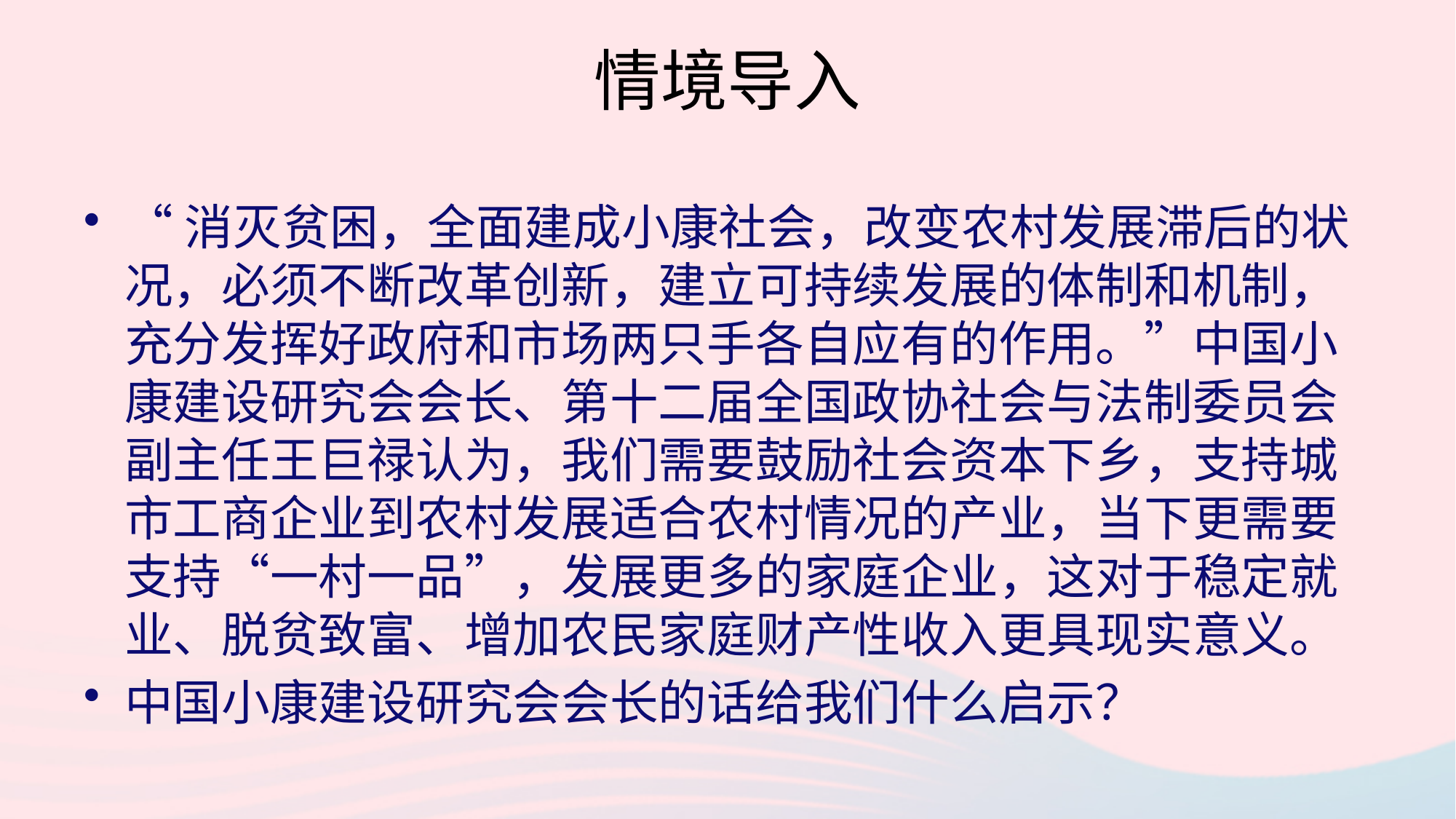

# 情境导入
“消灭贫困，全面建成小康社会，改变农村发展滞后的状况，必须不断改革创新，建立可持续发展的体制和机制，充分发挥好政府和市场两只手各自应有的作用。”中国小康建设研究会会长、第十二届全国政协社会与法制委员会副主任王巨禄认为，我们需要鼓励社会资本下乡，支持城市工商企业到农村发展适合农村情况的产业，当下更需要支持“一村一品”，发展更多的家庭企业，这对于稳定就业、脱贫致富、增加农民家庭财产性收入更具现实意义。
中国小康建设研究会会长的话给我们什么启示？